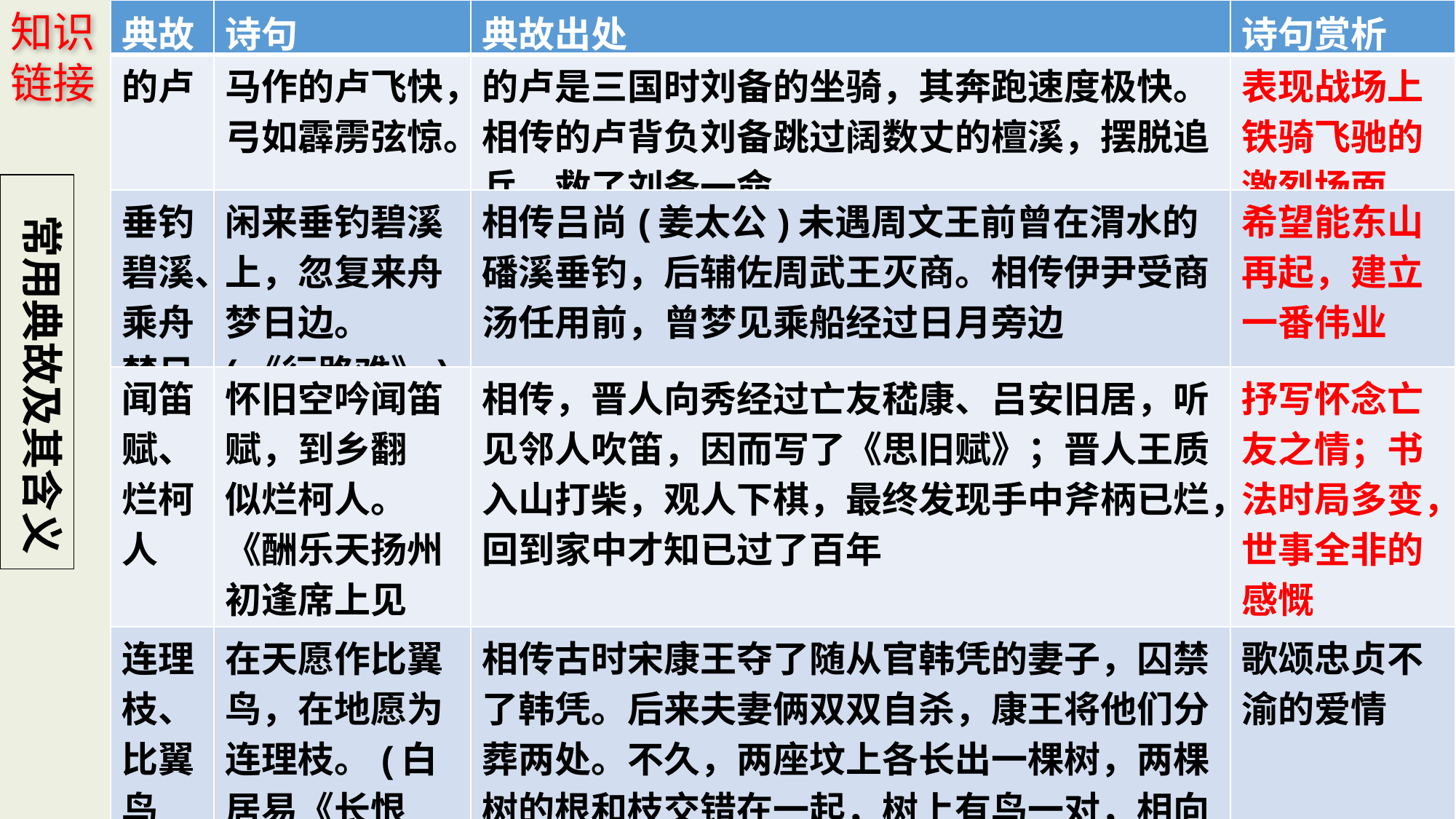

知识链接
| 典故 | 诗句 | 典故出处 | 诗句赏析 |
| --- | --- | --- | --- |
| 的卢 | 马作的卢飞快，弓如霹雳弦惊。 | 的卢是三国时刘备的坐骑，其奔跑速度极快。相传的卢背负刘备跳过阔数丈的檀溪，摆脱追兵，救了刘备一命 | 表现战场上铁骑飞驰的激烈场面 |
| 垂钓碧溪、乘舟梦日 | 闲来垂钓碧溪上，忽复来舟梦日边。(《行路难》) | 相传吕尚(姜太公)未遇周文王前曾在渭水的磻溪垂钓，后辅佐周武王灭商。相传伊尹受商汤任用前，曾梦见乘船经过日月旁边 | 希望能东山再起，建立一番伟业 |
| 闻笛赋、烂柯人 | 怀旧空吟闻笛赋，到乡翻 似烂柯人。《酬乐天扬州初逢席上见赠》 | 相传，晋人向秀经过亡友嵇康、吕安旧居，听见邻人吹笛，因而写了《思旧赋》；晋人王质入山打柴，观人下棋，最终发现手中斧柄已烂，回到家中才知已过了百年 | 抒写怀念亡友之情；书法时局多变，世事全非的感慨 |
| 连理枝、比翼鸟 | 在天愿作比翼鸟，在地愿为 连理枝。(白居易《长恨歌》) | 相传古时宋康王夺了随从官韩凭的妻子，囚禁了韩凭。后来夫妻俩双双自杀，康王将他们分葬两处。不久，两座坟上各长出一棵树，两棵树的根和枝交错在一起，树上有鸟一对，相向悲鸣。后用“连理枝”“比翼乌”比喻恩爱夫妻 | 歌颂忠贞不渝的爱情 |
  常用典故及其含义